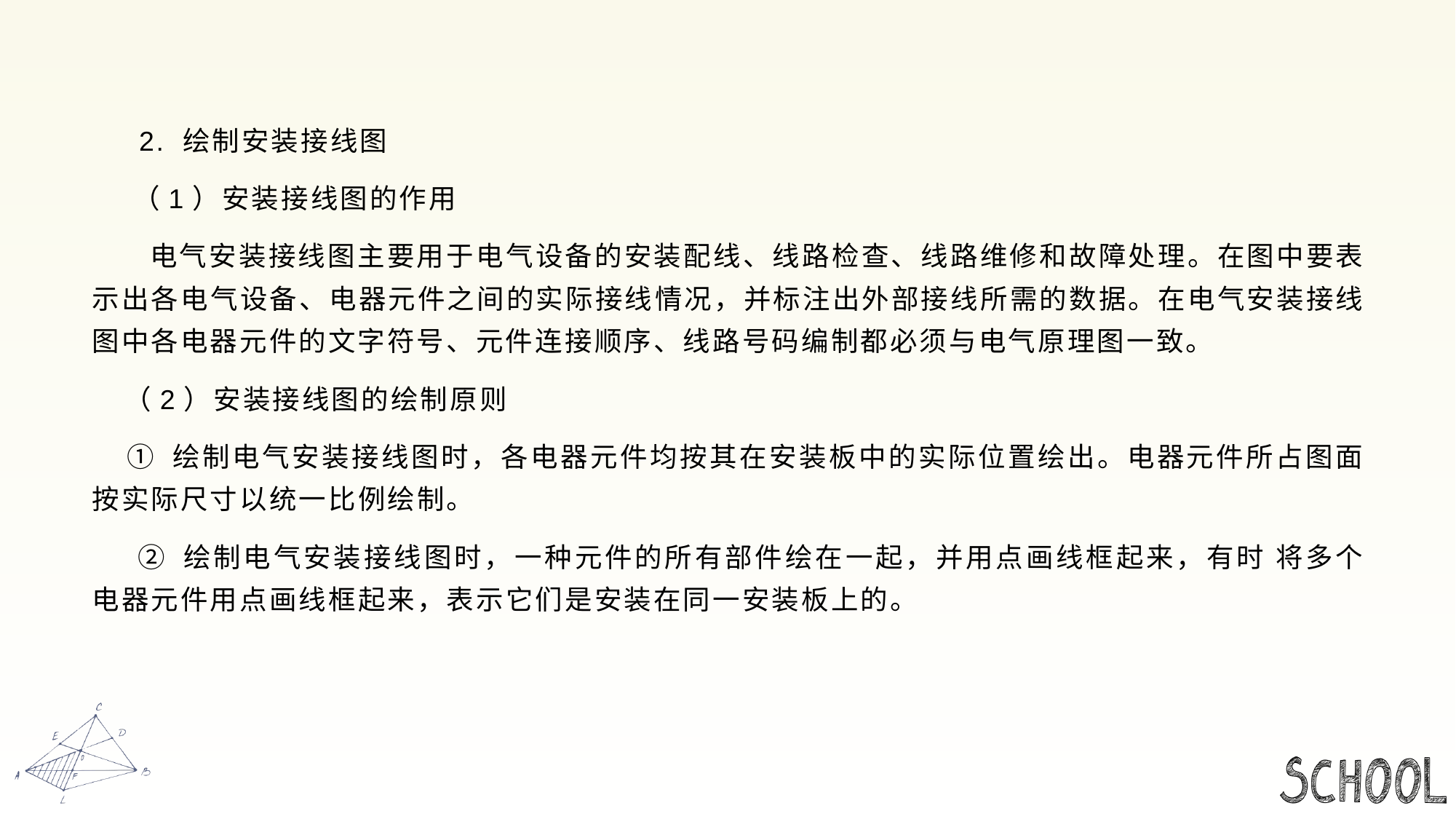

#
     2. 绘制安装接线图
    （1）安装接线图的作用
      电气安装接线图主要用于电气设备的安装配线、线路检查、线路维修和故障处理。在图中要表示出各电气设备、电器元件之间的实际接线情况，并标注出外部接线所需的数据。在电气安装接线图中各电器元件的文字符号、元件连接顺序、线路号码编制都必须与电气原理图一致。
   （2）安装接线图的绘制原则
    ① 绘制电气安装接线图时，各电器元件均按其在安装板中的实际位置绘出。电器元件所占图面按实际尺寸以统一比例绘制。
     ② 绘制电气安装接线图时，一种元件的所有部件绘在一起，并用点画线框起来，有时 将多个电器元件用点画线框起来，表示它们是安装在同一安装板上的。